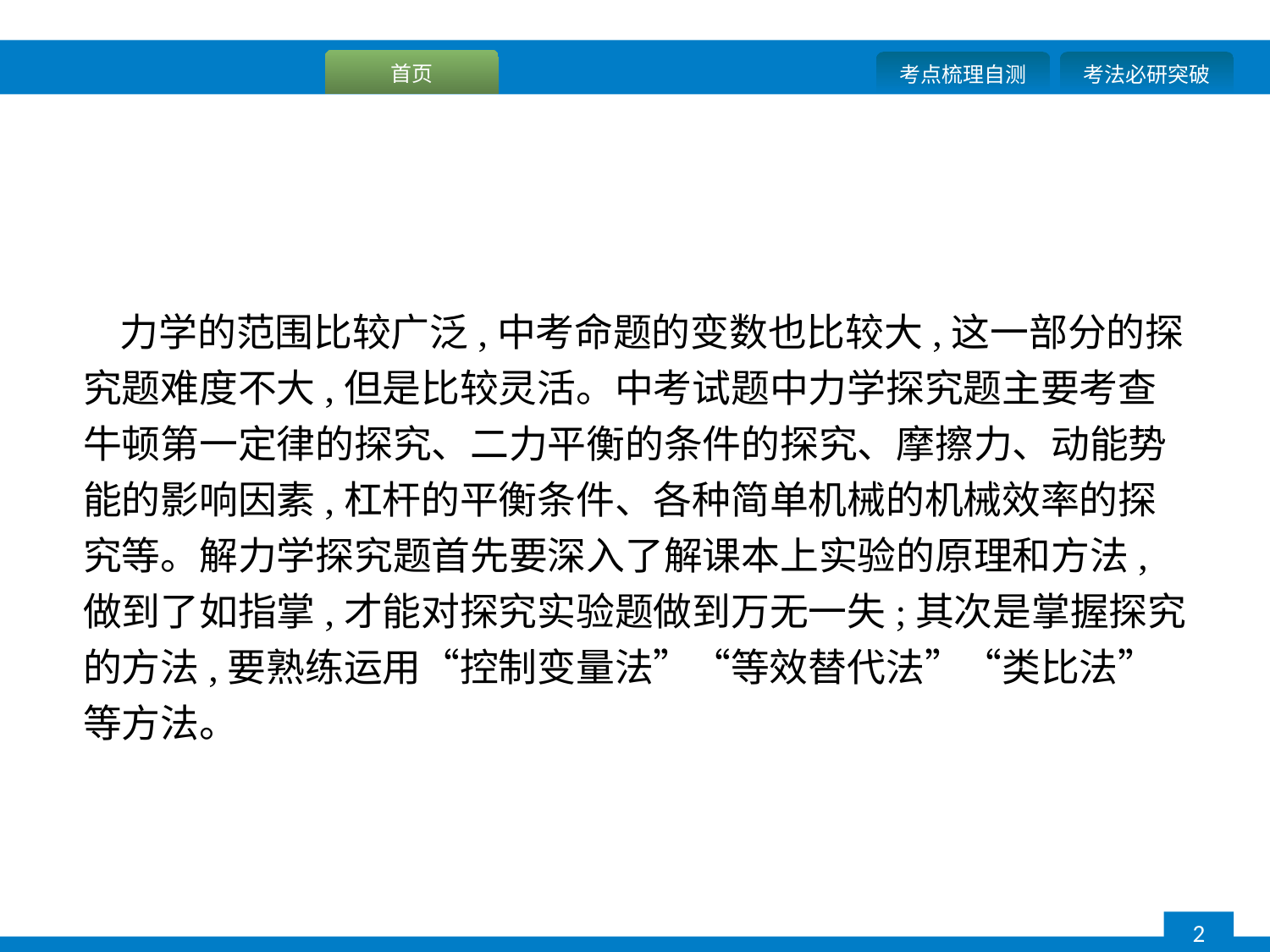

力学的范围比较广泛,中考命题的变数也比较大,这一部分的探究题难度不大,但是比较灵活。中考试题中力学探究题主要考查牛顿第一定律的探究、二力平衡的条件的探究、摩擦力、动能势能的影响因素,杠杆的平衡条件、各种简单机械的机械效率的探究等。解力学探究题首先要深入了解课本上实验的原理和方法,做到了如指掌,才能对探究实验题做到万无一失;其次是掌握探究的方法,要熟练运用“控制变量法”“等效替代法”“类比法”等方法。